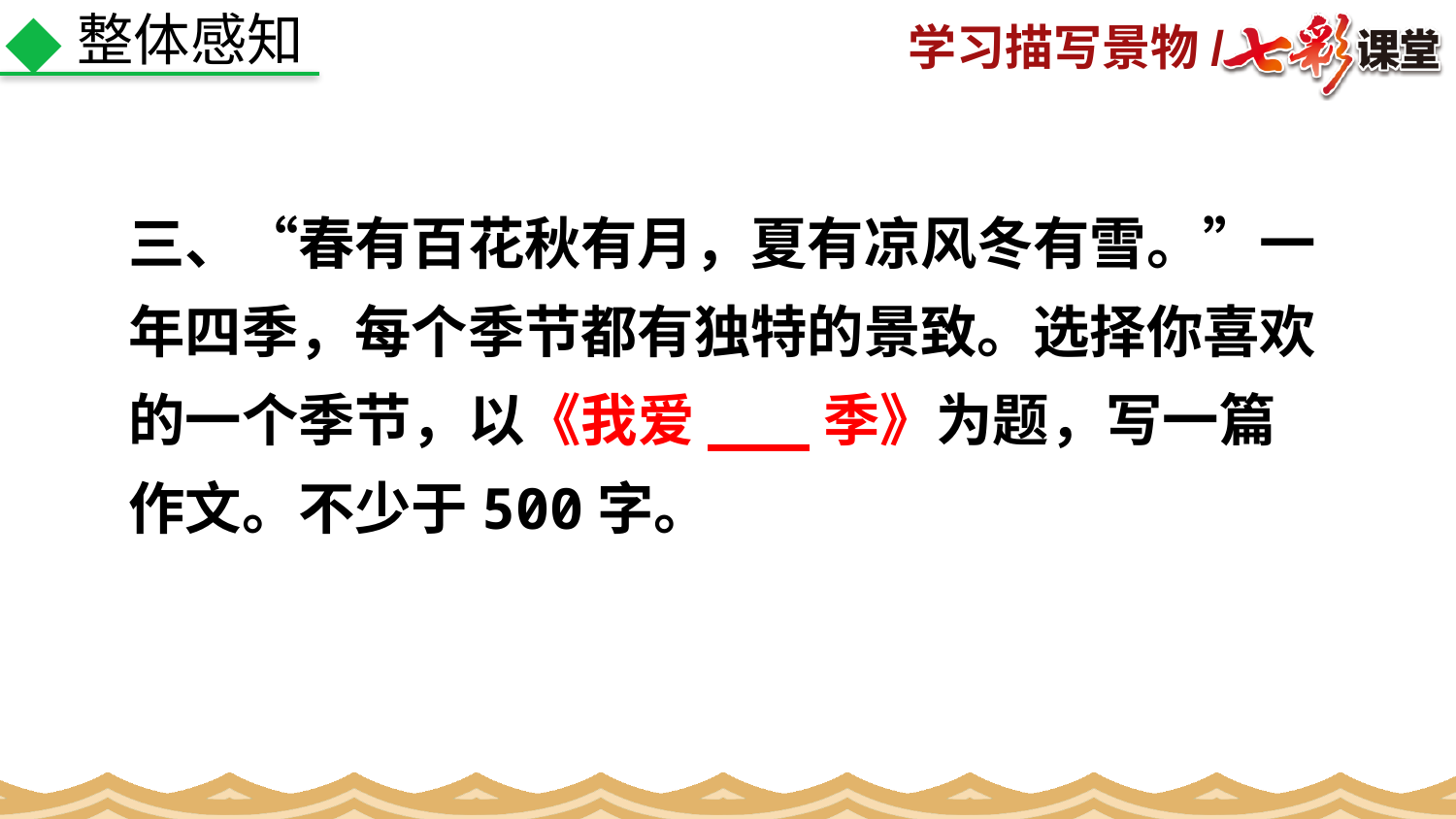

整体感知

三、“春有百花秋有月，夏有凉风冬有雪。”一年四季，每个季节都有独特的景致。选择你喜欢的一个季节，以《我爱___季》为题，写一篇作文。不少于500字。